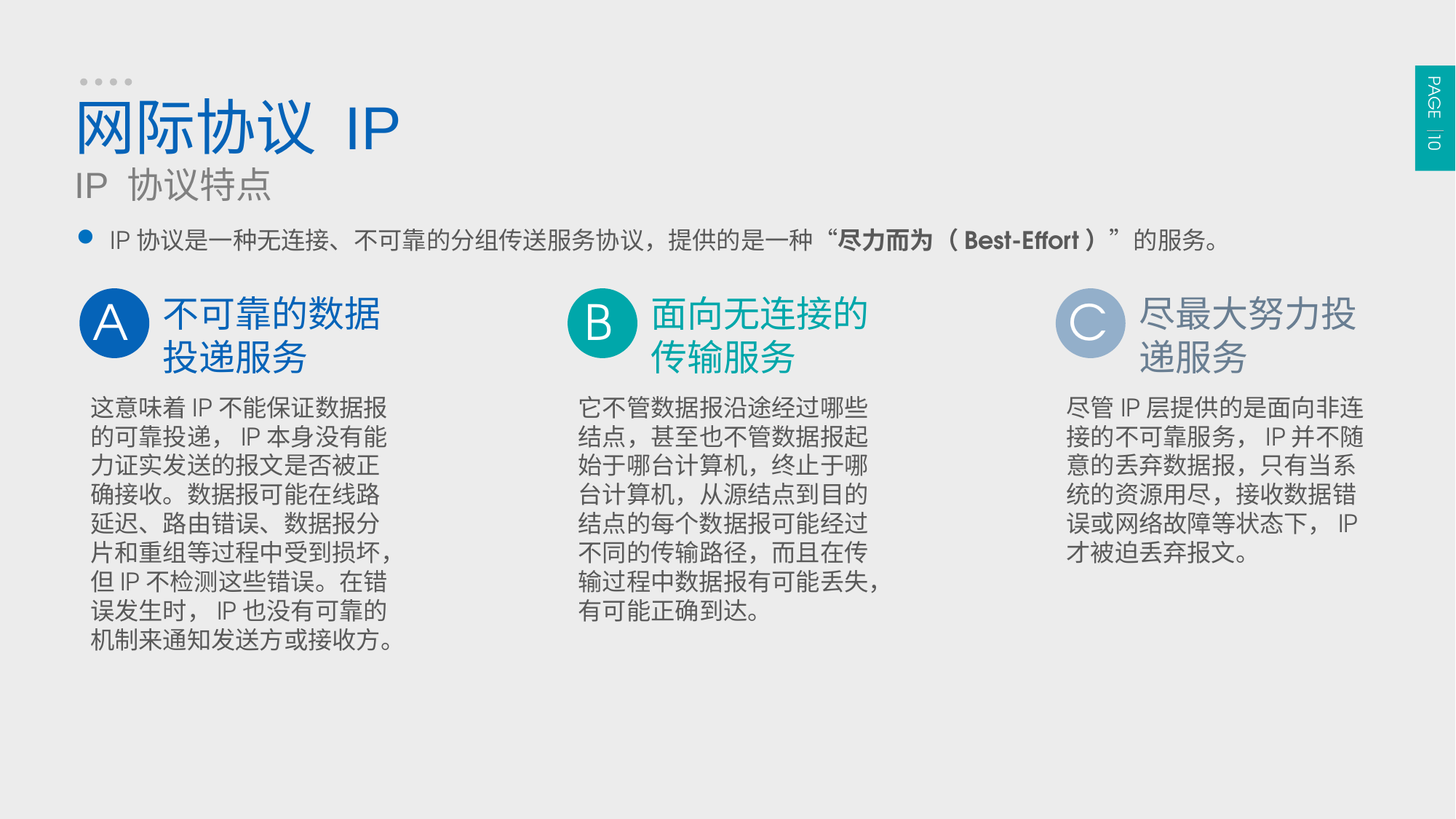

PAGE   10
网际协议 IP
IP 协议特点
IP协议是一种无连接、不可靠的分组传送服务协议，提供的是一种“尽力而为（Best-Effort）”的服务。
不可靠的数据投递服务
A

这意味着IP不能保证数据报的可靠投递，IP本身没有能力证实发送的报文是否被正确接收。数据报可能在线路延迟、路由错误、数据报分片和重组等过程中受到损坏，但IP不检测这些错误。在错误发生时，IP也没有可靠的机制来通知发送方或接收方。
面向无连接的传输服务
B

它不管数据报沿途经过哪些结点，甚至也不管数据报起始于哪台计算机，终止于哪台计算机，从源结点到目的结点的每个数据报可能经过不同的传输路径，而且在传输过程中数据报有可能丢失，有可能正确到达。
尽最大努力投递服务
C

尽管IP层提供的是面向非连接的不可靠服务，IP并不随意的丢弃数据报，只有当系统的资源用尽，接收数据错误或网络故障等状态下，IP才被迫丢弃报文。